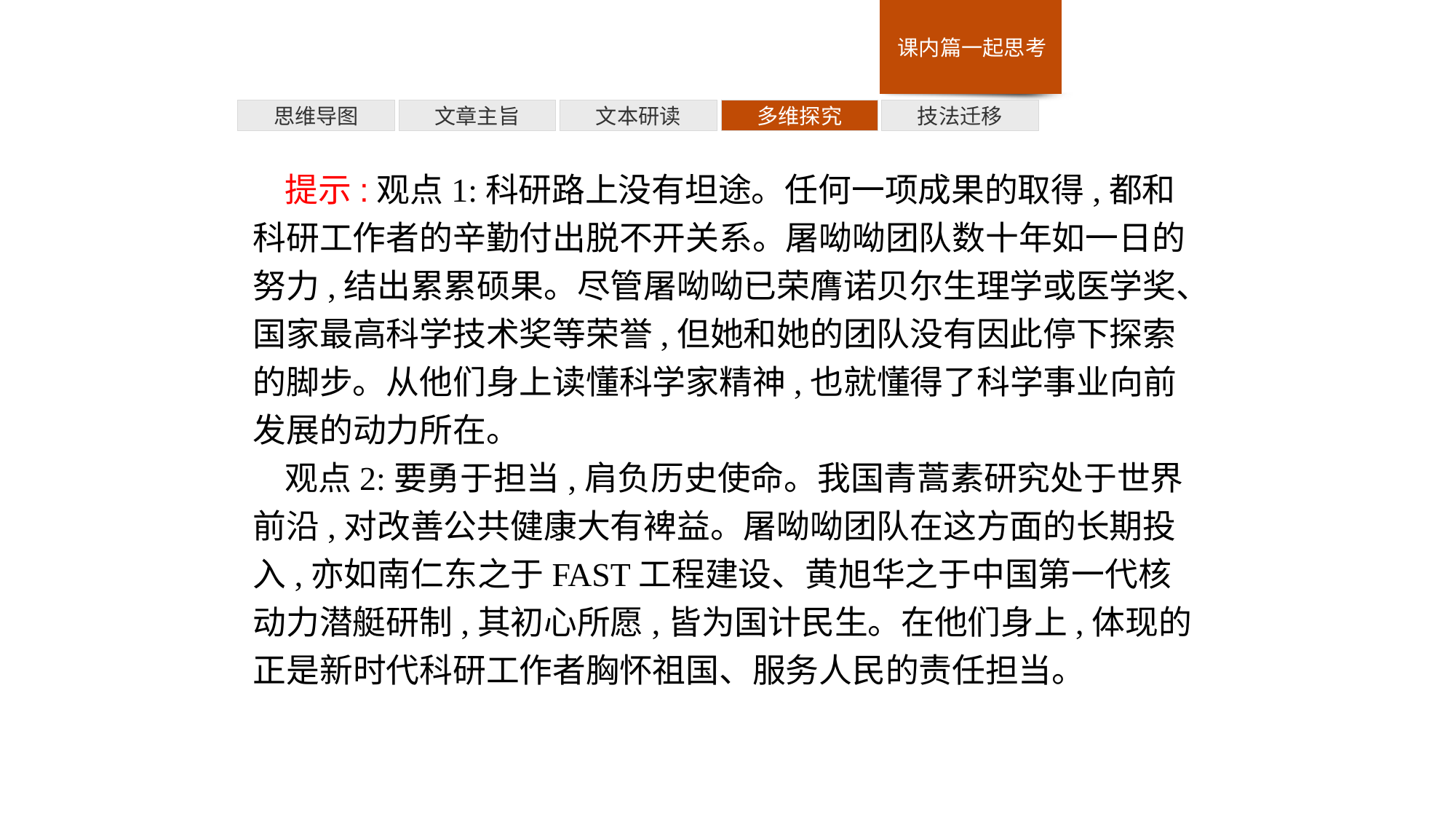

多维探究
思维导图
文章主旨
文本研读
技法迁移
提示:观点1:科研路上没有坦途。任何一项成果的取得,都和科研工作者的辛勤付出脱不开关系。屠呦呦团队数十年如一日的努力,结出累累硕果。尽管屠呦呦已荣膺诺贝尔生理学或医学奖、国家最高科学技术奖等荣誉,但她和她的团队没有因此停下探索的脚步。从他们身上读懂科学家精神,也就懂得了科学事业向前发展的动力所在。
观点2:要勇于担当,肩负历史使命。我国青蒿素研究处于世界前沿,对改善公共健康大有裨益。屠呦呦团队在这方面的长期投入,亦如南仁东之于FAST工程建设、黄旭华之于中国第一代核动力潜艇研制,其初心所愿,皆为国计民生。在他们身上,体现的正是新时代科研工作者胸怀祖国、服务人民的责任担当。